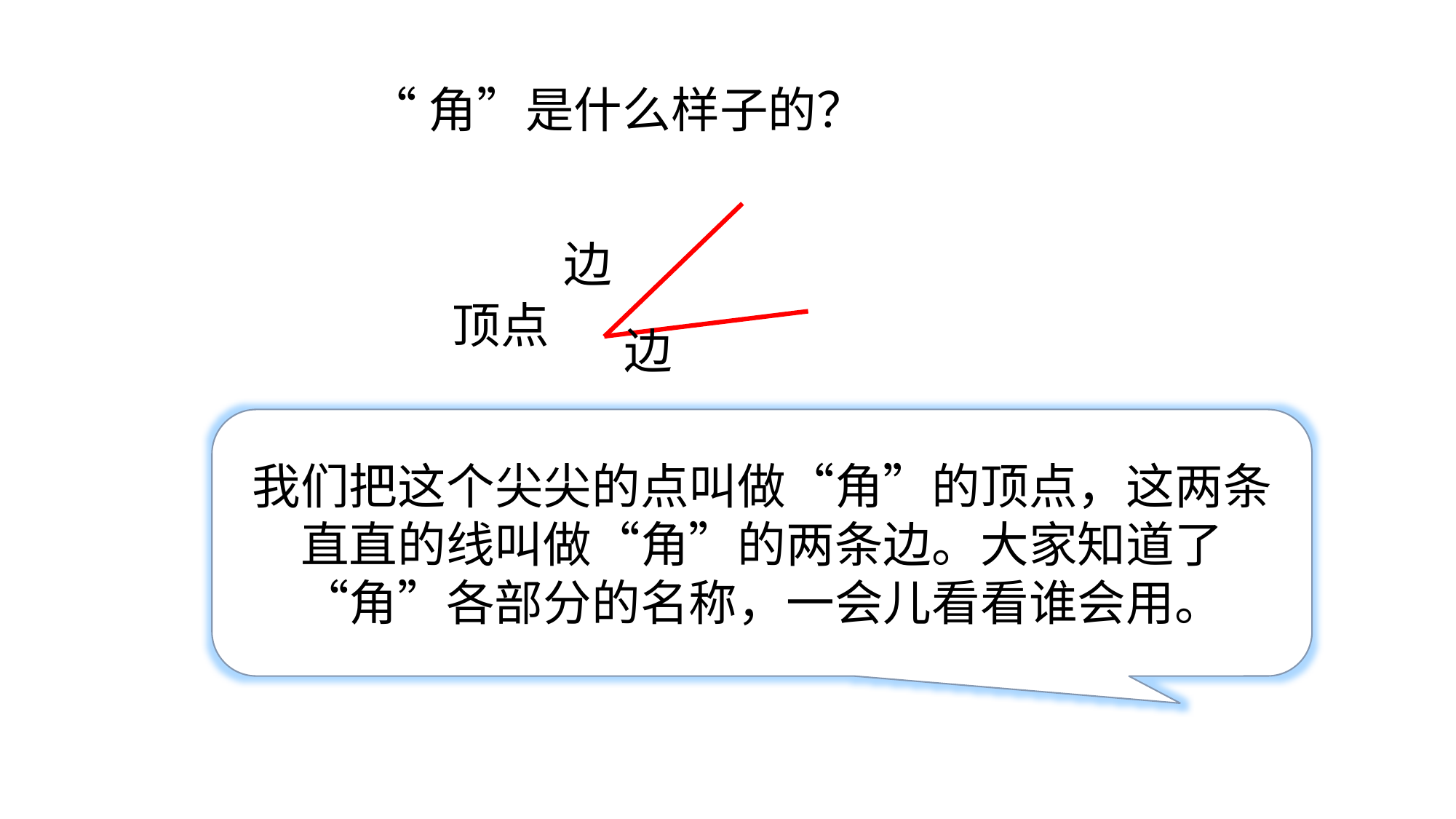

“角”是什么样子的？
边
顶点
边
我们把这个尖尖的点叫做“角”的顶点，这两条直直的线叫做“角”的两条边。大家知道了“角”各部分的名称，一会儿看看谁会用。